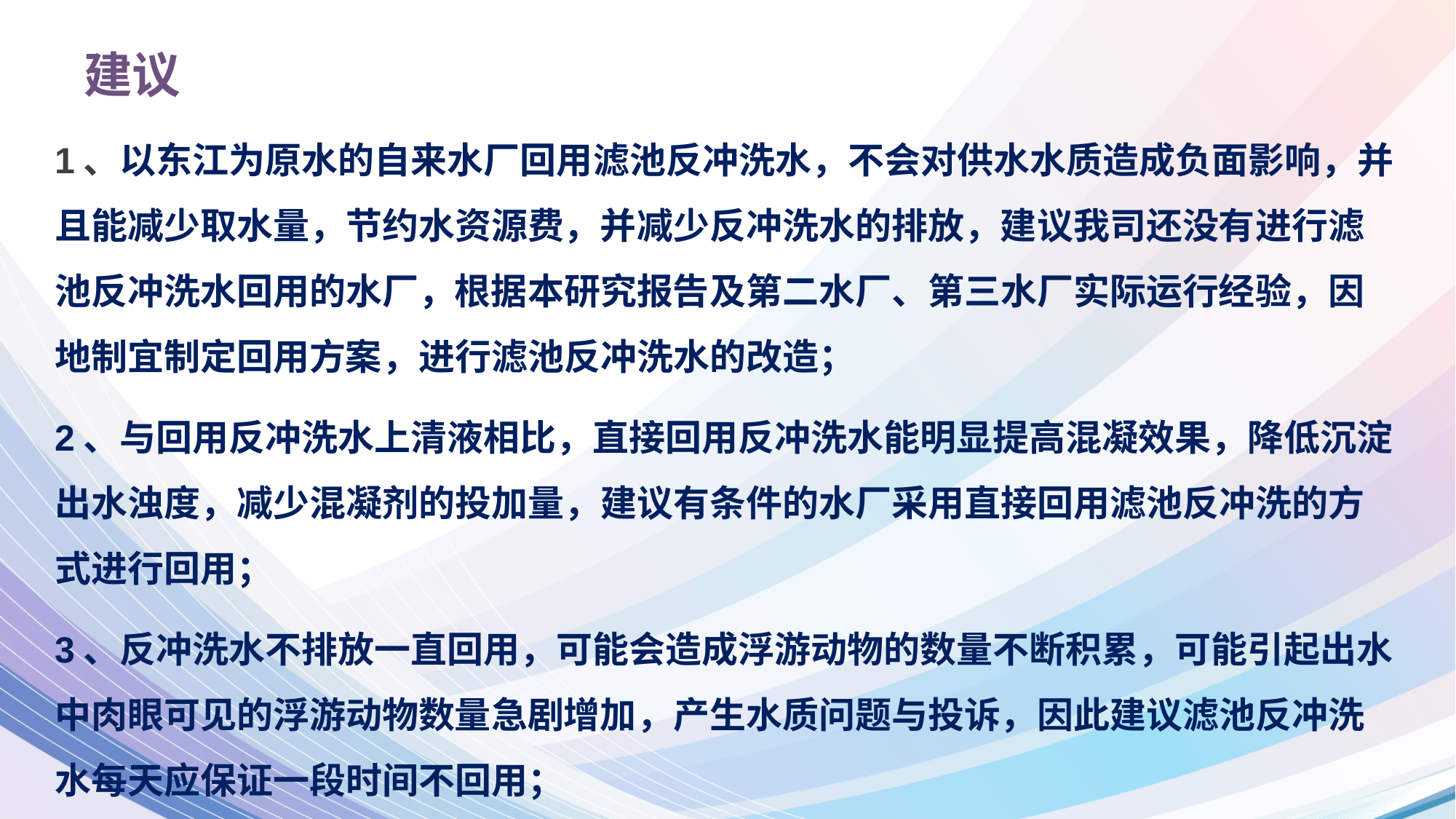

# 建议
1、以东江为原水的自来水厂回用滤池反冲洗水，不会对供水水质造成负面影响，并且能减少取水量，节约水资源费，并减少反冲洗水的排放，建议我司还没有进行滤池反冲洗水回用的水厂，根据本研究报告及第二水厂、第三水厂实际运行经验，因地制宜制定回用方案，进行滤池反冲洗水的改造；
2、与回用反冲洗水上清液相比，直接回用反冲洗水能明显提高混凝效果，降低沉淀出水浊度，减少混凝剂的投加量，建议有条件的水厂采用直接回用滤池反冲洗的方式进行回用；
3、反冲洗水不排放一直回用，可能会造成浮游动物的数量不断积累，可能引起出水中肉眼可见的浮游动物数量急剧增加，产生水质问题与投诉，因此建议滤池反冲洗水每天应保证一段时间不回用；